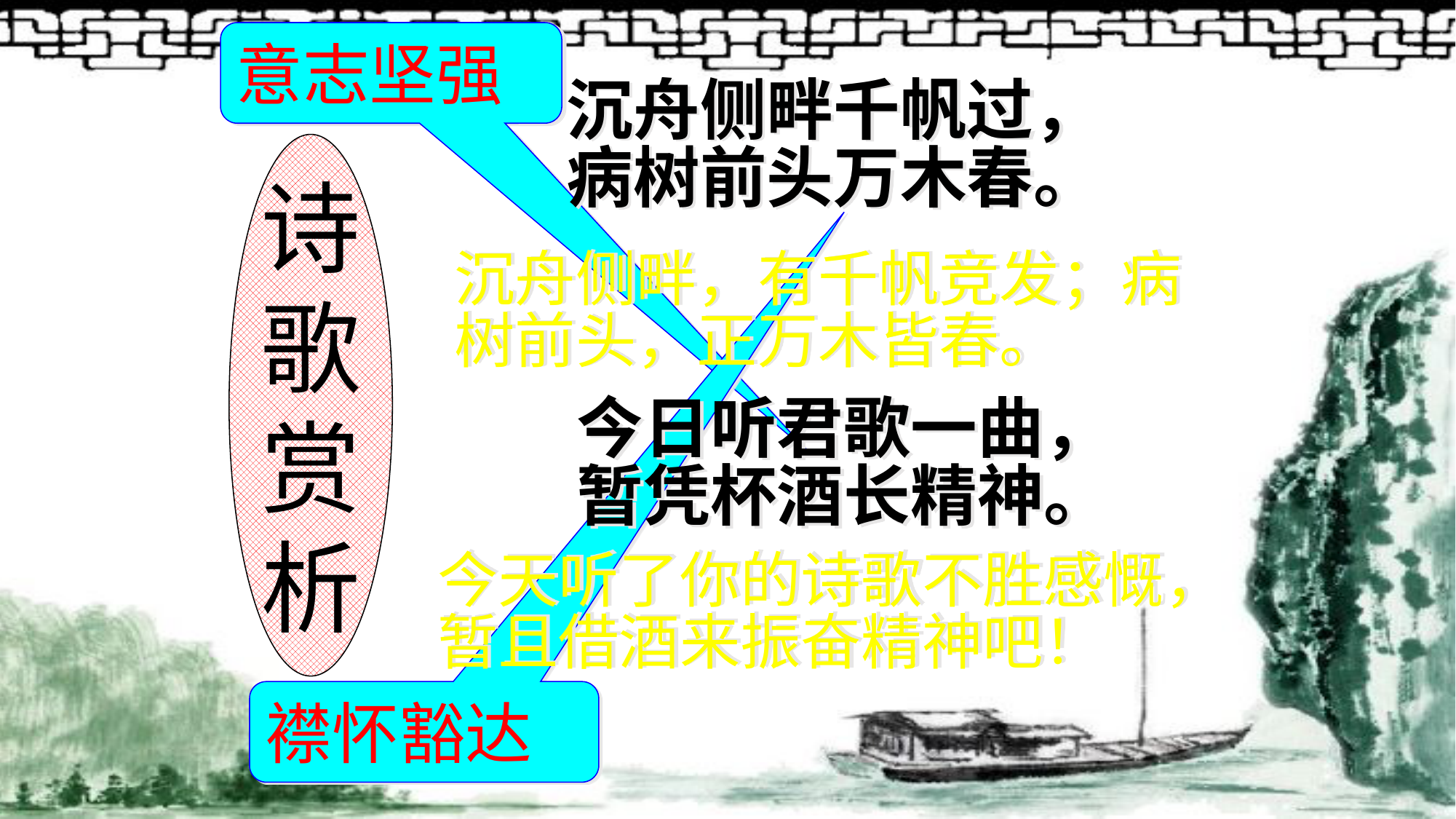

意志坚强
沉舟侧畔千帆过，
病树前头万木春。
诗
歌
赏
析
沉舟侧畔，有千帆竞发；病树前头，正万木皆春。
今日听君歌一曲，
暂凭杯酒长精神。
今天听了你的诗歌不胜感慨，暂且借酒来振奋精神吧！
襟怀豁达